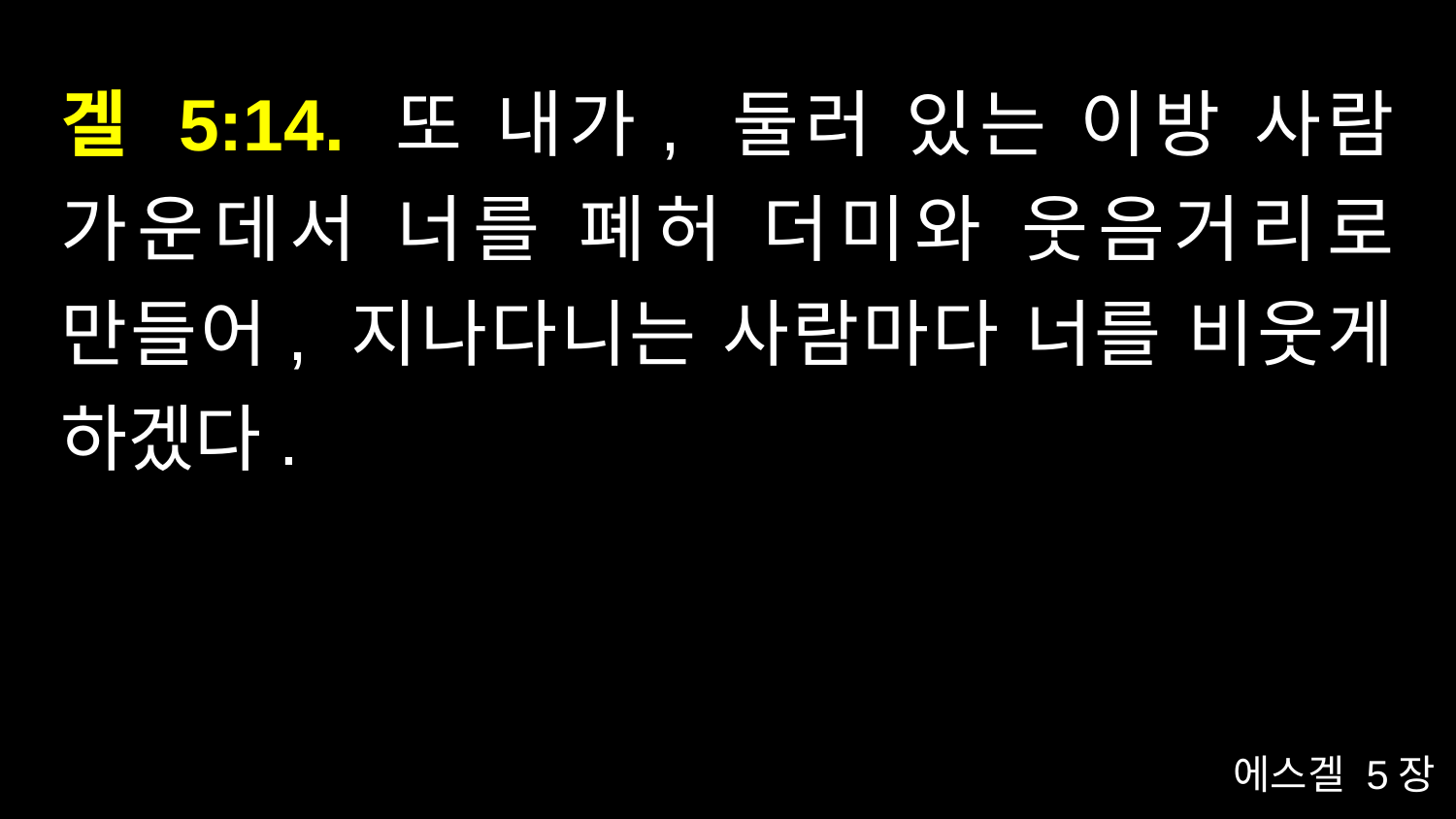

# 겔 5:14. 또 내가, 둘러 있는 이방 사람 가운데서 너를 폐허 더미와 웃음거리로 만들어, 지나다니는 사람마다 너를 비웃게 하겠다.
에스겔 5장